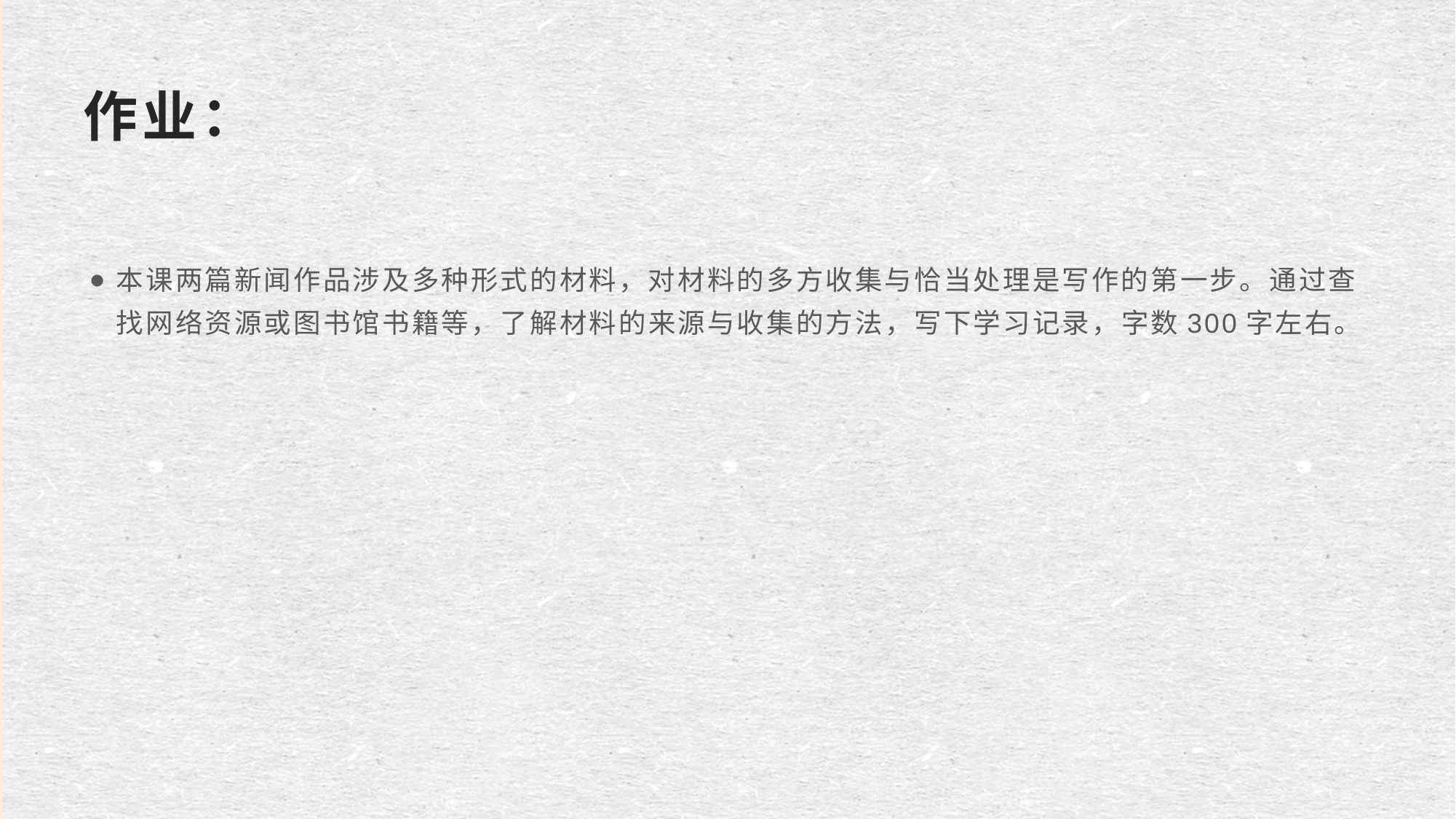

# 作业：
本课两篇新闻作品涉及多种形式的材料，对材料的多方收集与恰当处理是写作的第一步。通过查找网络资源或图书馆书籍等，了解材料的来源与收集的方法，写下学习记录，字数300字左右。